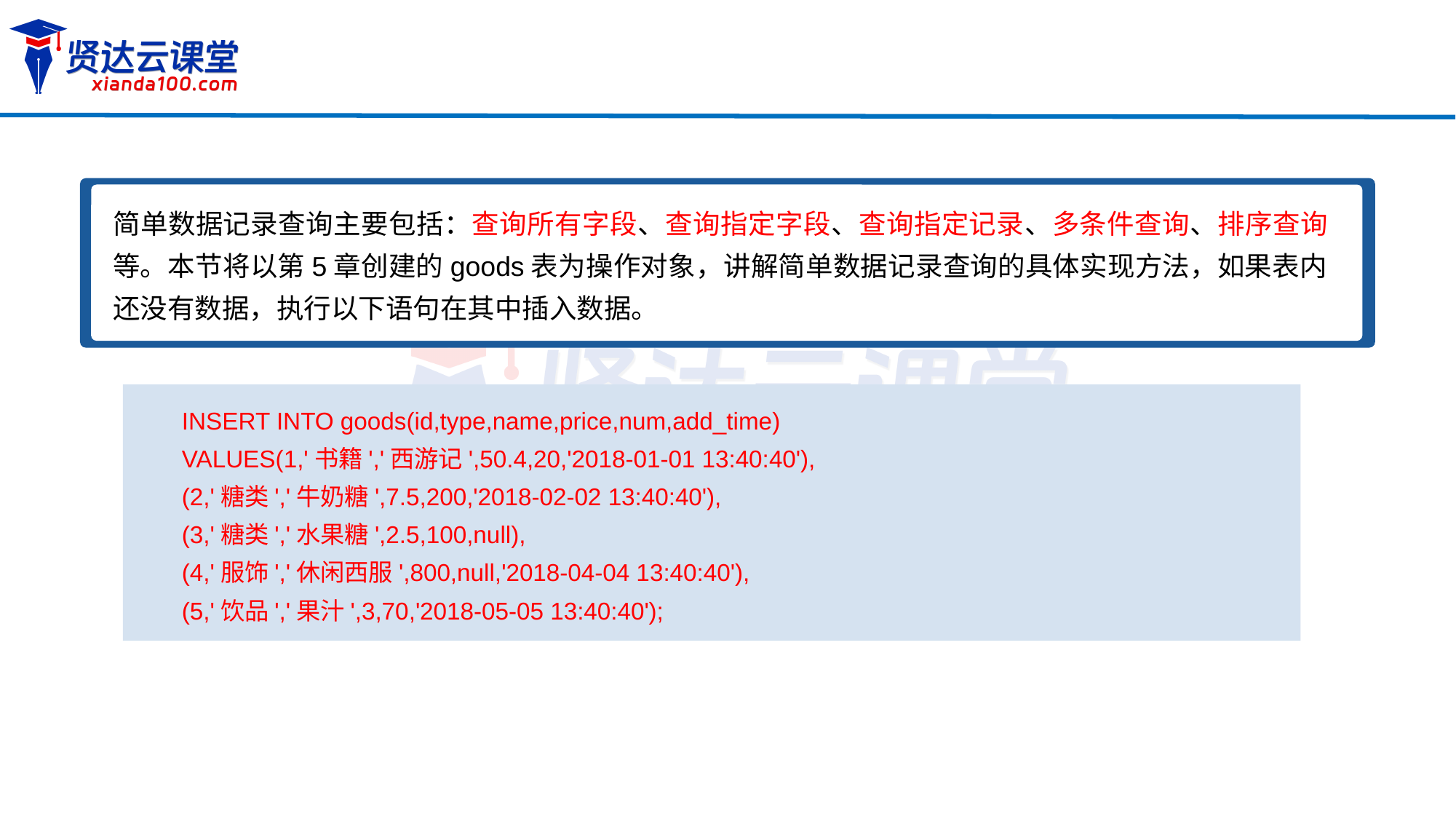

简单数据记录查询主要包括：查询所有字段、查询指定字段、查询指定记录、多条件查询、排序查询等。本节将以第5章创建的goods表为操作对象，讲解简单数据记录查询的具体实现方法，如果表内还没有数据，执行以下语句在其中插入数据。

INSERT INTO goods(id,type,name,price,num,add_time)
VALUES(1,'书籍','西游记',50.4,20,'2018-01-01 13:40:40'),
(2,'糖类','牛奶糖',7.5,200,'2018-02-02 13:40:40'),
(3,'糖类','水果糖',2.5,100,null),
(4,'服饰','休闲西服',800,null,'2018-04-04 13:40:40'),
(5,'饮品','果汁',3,70,'2018-05-05 13:40:40');